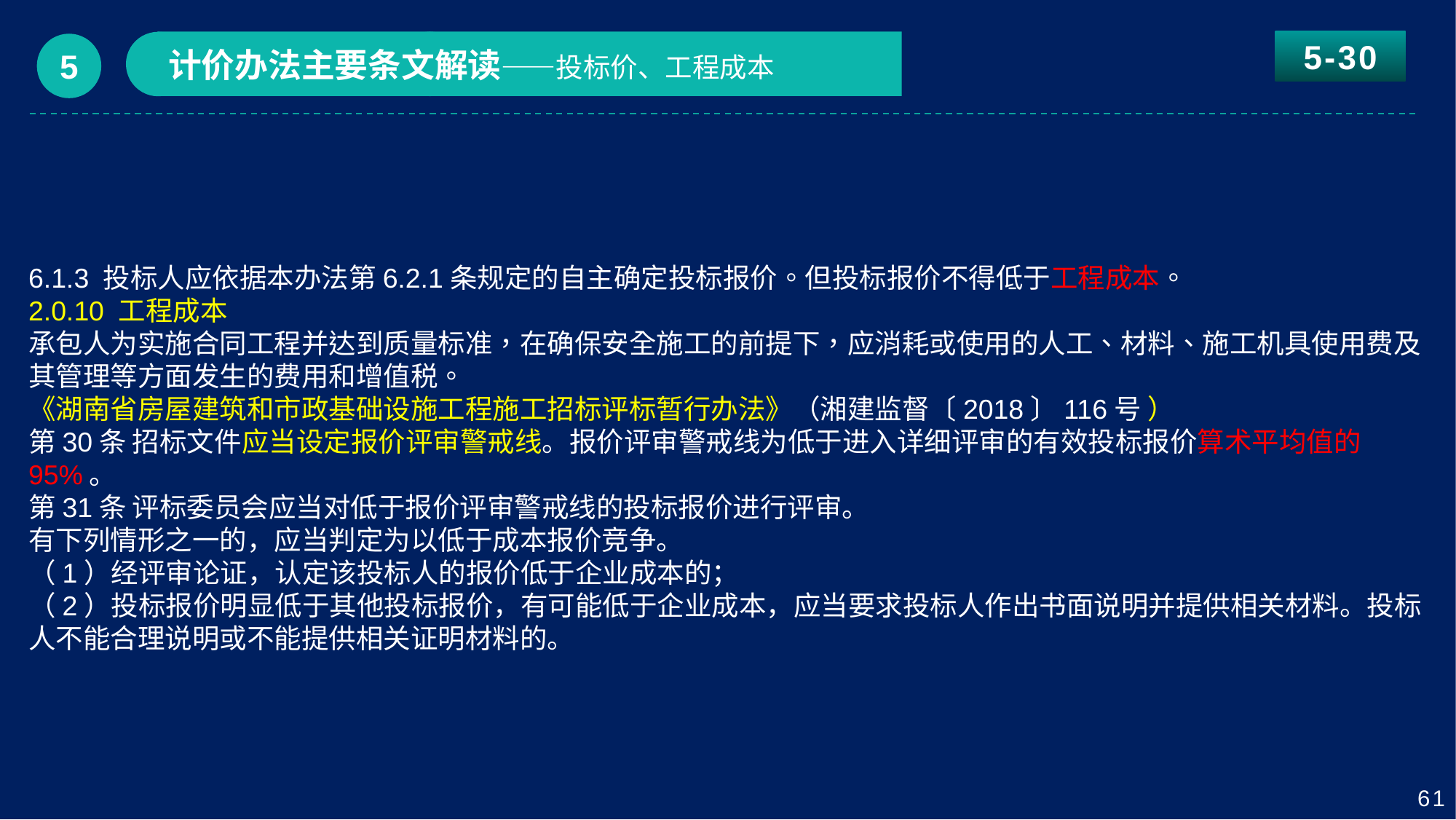

5-30
计价办法主要条文解读——投标价、工程成本

5
6.1.3 投标人应依据本办法第6.2.1条规定的自主确定投标报价。但投标报价不得低于工程成本。
2.0.10 工程成本
承包人为实施合同工程并达到质量标准，在确保安全施工的前提下，应消耗或使用的人工、材料、施工机具使用费及其管理等方面发生的费用和增值税。
《湖南省房屋建筑和市政基础设施工程施工招标评标暂行办法》（湘建监督〔2018〕116号 ）
第30条 招标文件应当设定报价评审警戒线。报价评审警戒线为低于进入详细评审的有效投标报价算术平均值的95%。
第31条 评标委员会应当对低于报价评审警戒线的投标报价进行评审。
有下列情形之一的，应当判定为以低于成本报价竞争。
（1）经评审论证，认定该投标人的报价低于企业成本的；
（2）投标报价明显低于其他投标报价，有可能低于企业成本，应当要求投标人作出书面说明并提供相关材料。投标人不能合理说明或不能提供相关证明材料的。
61